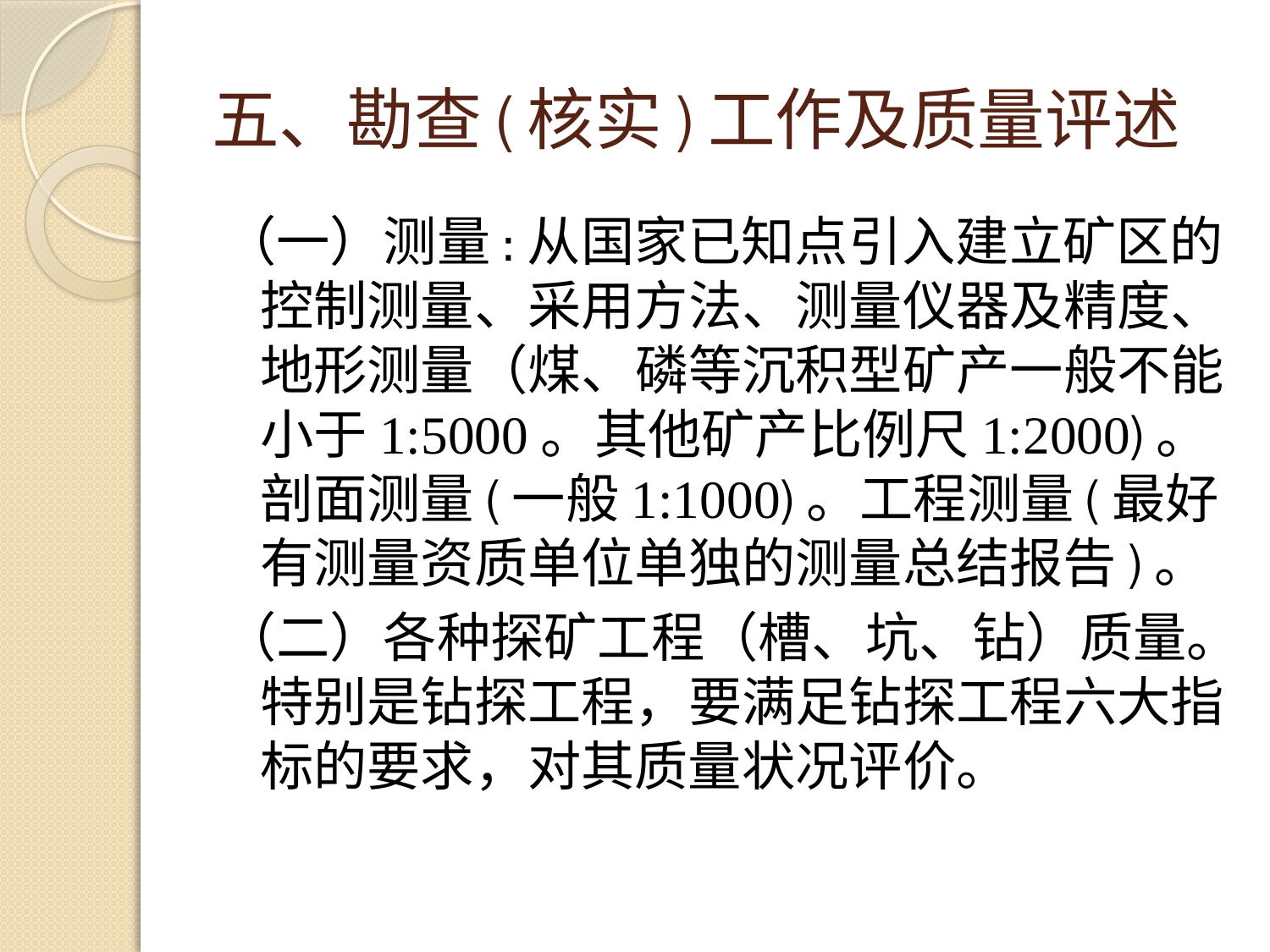

# 五、勘查(核实)工作及质量评述
（一）测量:从国家已知点引入建立矿区的控制测量、采用方法、测量仪器及精度、地形测量（煤、磷等沉积型矿产一般不能小于1:5000。其他矿产比例尺1:2000)。剖面测量(一般1:1000)。工程测量(最好有测量资质单位单独的测量总结报告)。
（二）各种探矿工程（槽、坑、钻）质量。特别是钻探工程，要满足钻探工程六大指标的要求，对其质量状况评价。